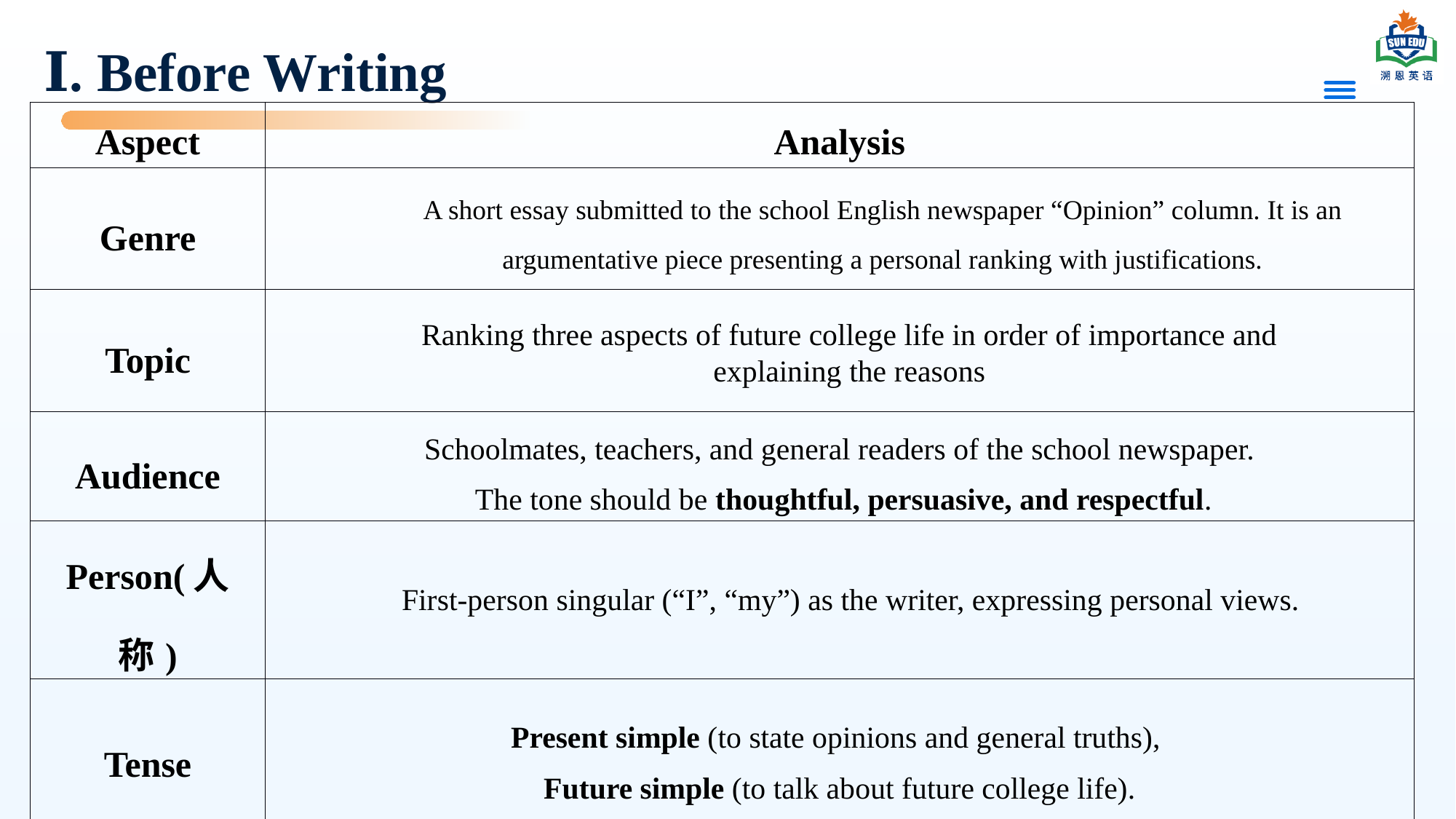

# Ⅰ. Before Writing
| Aspect | Analysis |
| --- | --- |
| Genre |  |
| Topic |  |
| Audience | Schoolmates, teachers, and general readers of the school newspaper. The tone should be thoughtful, persuasive, and respectful. |
| Person(人称) |  |
| Tense | Present simple (to state opinions and general truths), Future simple (to talk about future college life). |
A short essay submitted to the school English newspaper “Opinion” column. It is an argumentative piece presenting a personal ranking with justifications.
Ranking three aspects of future college life in order of importance and explaining the reasons
First-person singular (“I”, “my”) as the writer, expressing personal views.